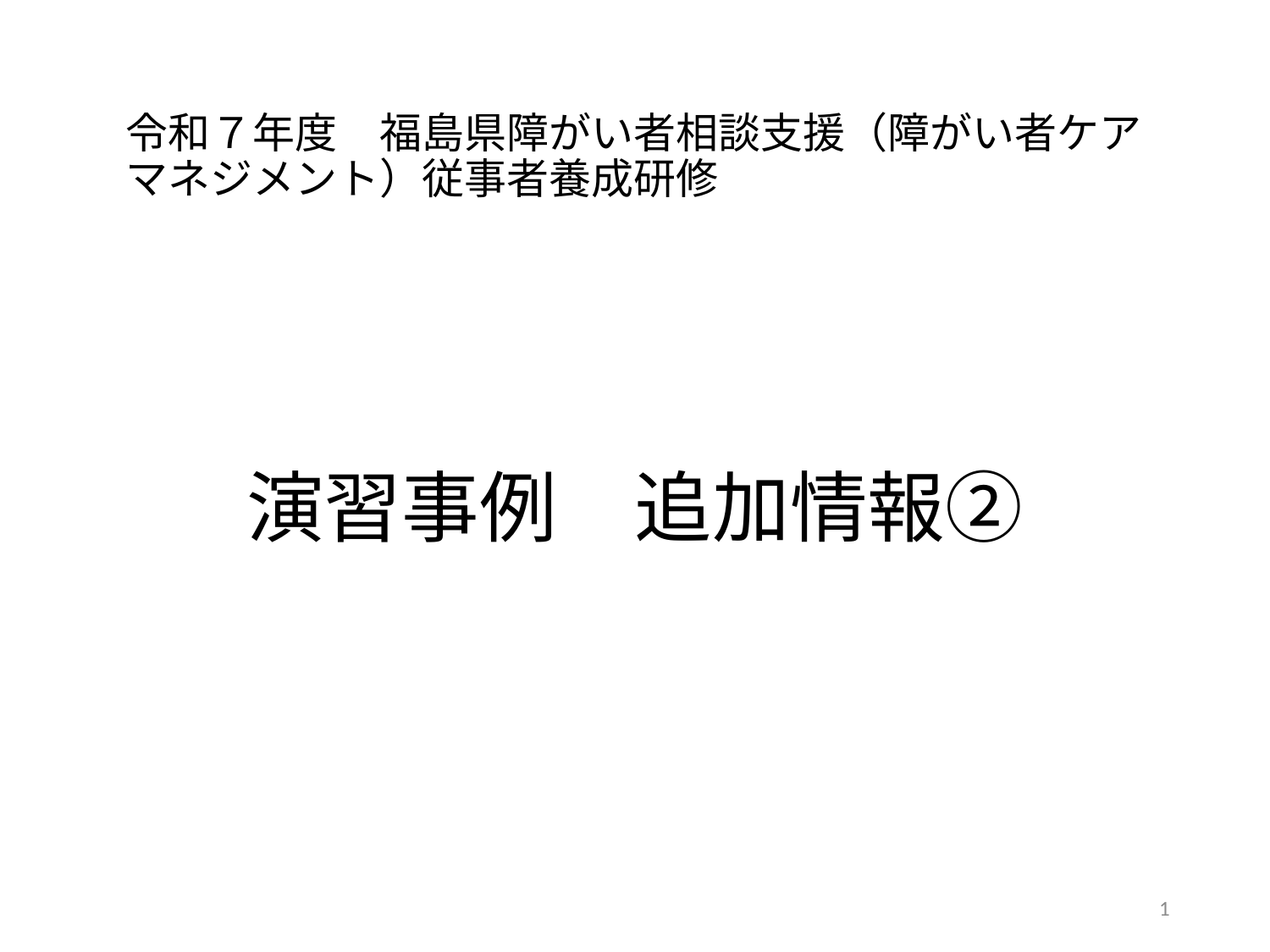

令和７年度　福島県障がい者相談支援（障がい者ケアマネジメント）従事者養成研修
# 演習事例　追加情報②
1